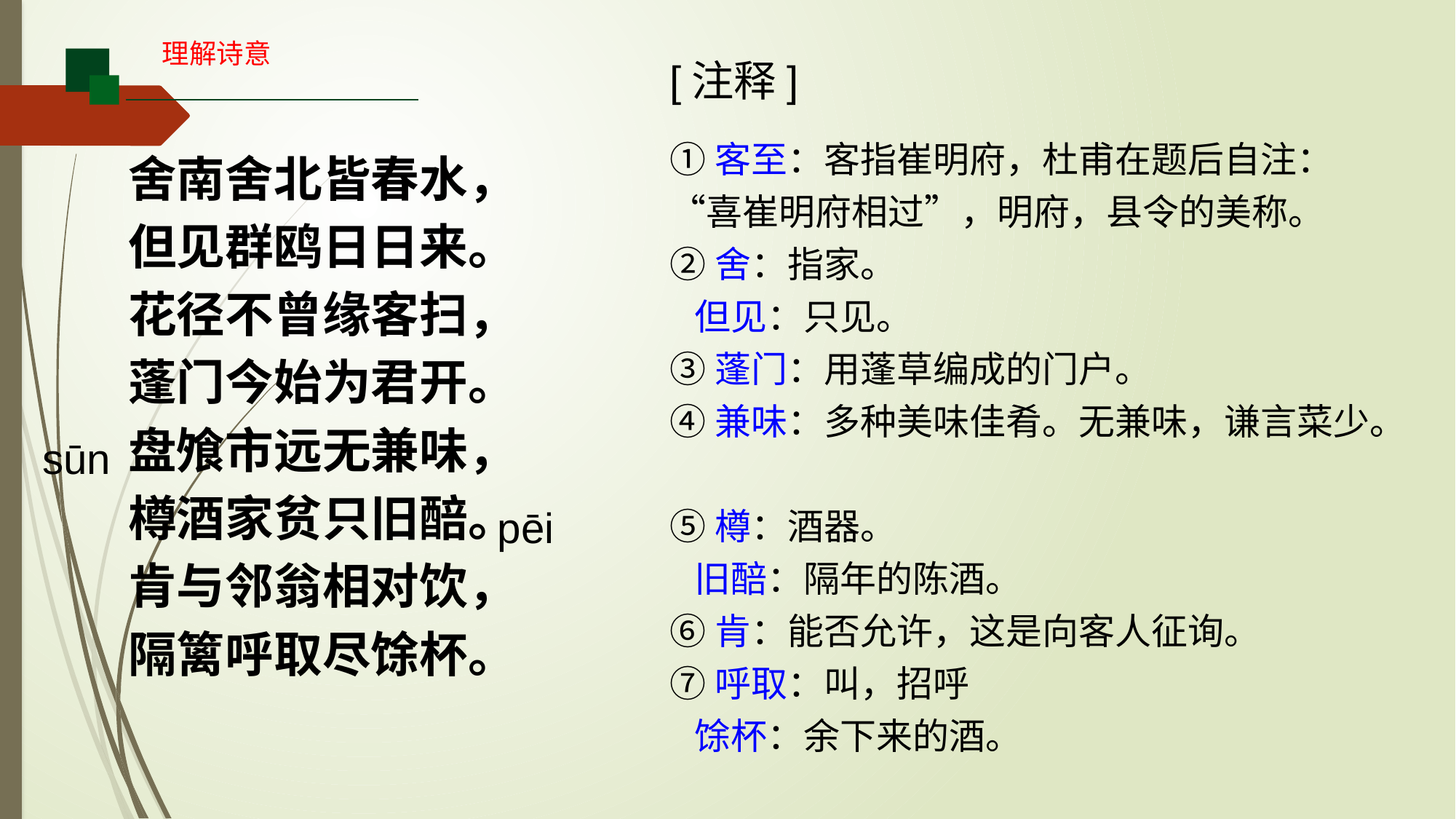

理解诗意
[注释]

①客至：客指崔明府，杜甫在题后自注：“喜崔明府相过”，明府，县令的美称。
②舍：指家。
  但见：只见。
③蓬门：用蓬草编成的门户。
④兼味：多种美味佳肴。无兼味，谦言菜少。
⑤樽：酒器。
  旧醅：隔年的陈酒。
⑥肯：能否允许，这是向客人征询。
⑦呼取：叫，招呼
  馀杯：余下来的酒。

舍南舍北皆春水，
但见群鸥日日来。
花径不曾缘客扫，
蓬门今始为君开。
盘飧市远无兼味，
樽酒家贫只旧醅。
肯与邻翁相对饮，
隔篱呼取尽馀杯。
sūn
pēi